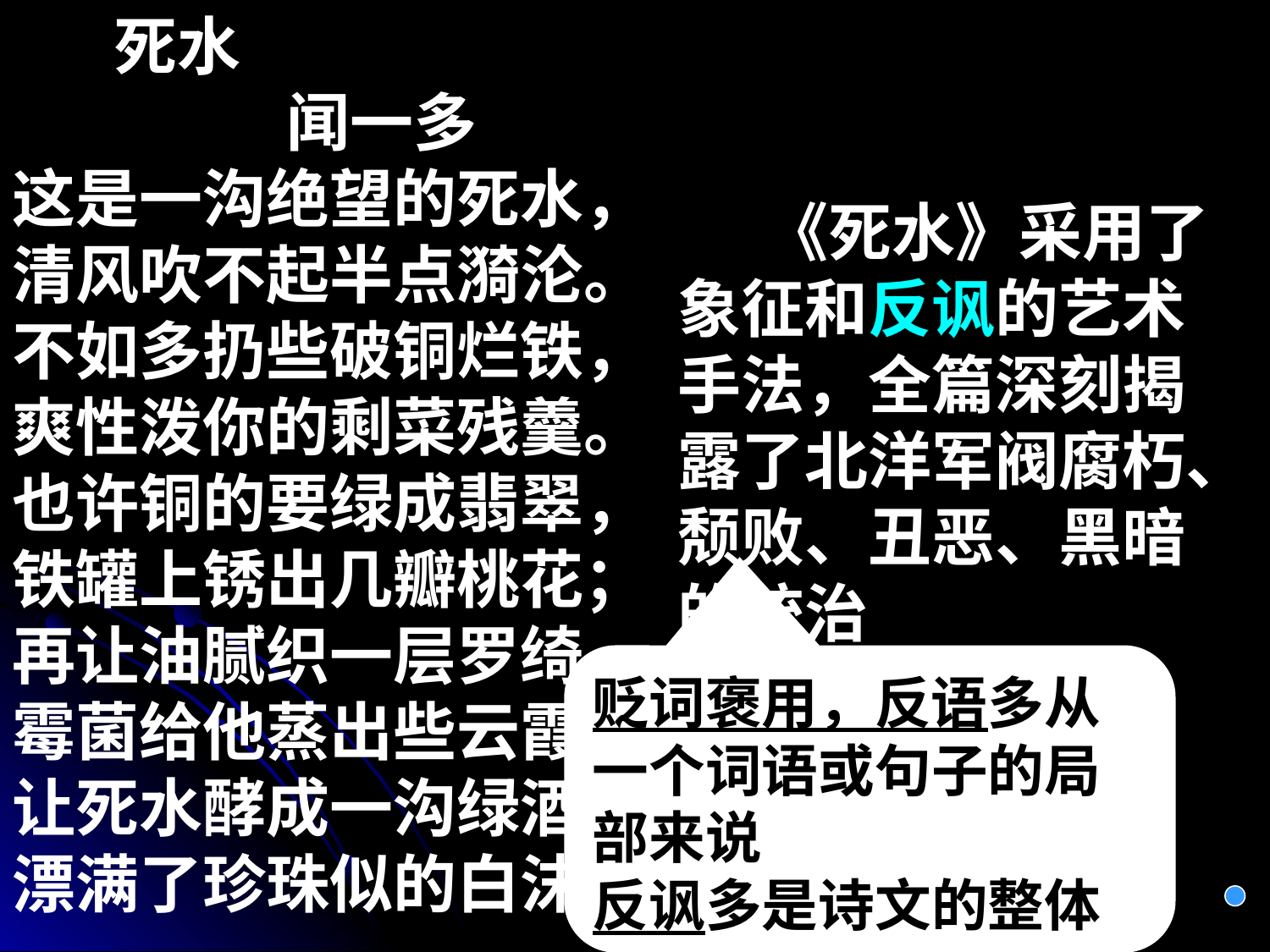

死水
                  闻一多
这是一沟绝望的死水，
清风吹不起半点漪沦。
不如多扔些破铜烂铁，
爽性泼你的剩菜残羹。
也许铜的要绿成翡翠，
铁罐上锈出几瓣桃花；
再让油腻织一层罗绮，
霉菌给他蒸出些云霞。
让死水酵成一沟绿酒，
漂满了珍珠似的白沫
     《死水》采用了象征和反讽的艺术手法，全篇深刻揭露了北洋军阀腐朽、颓败、丑恶、黑暗的统治
贬词褒用，反语多从一个词语或句子的局部来说
反讽多是诗文的整体